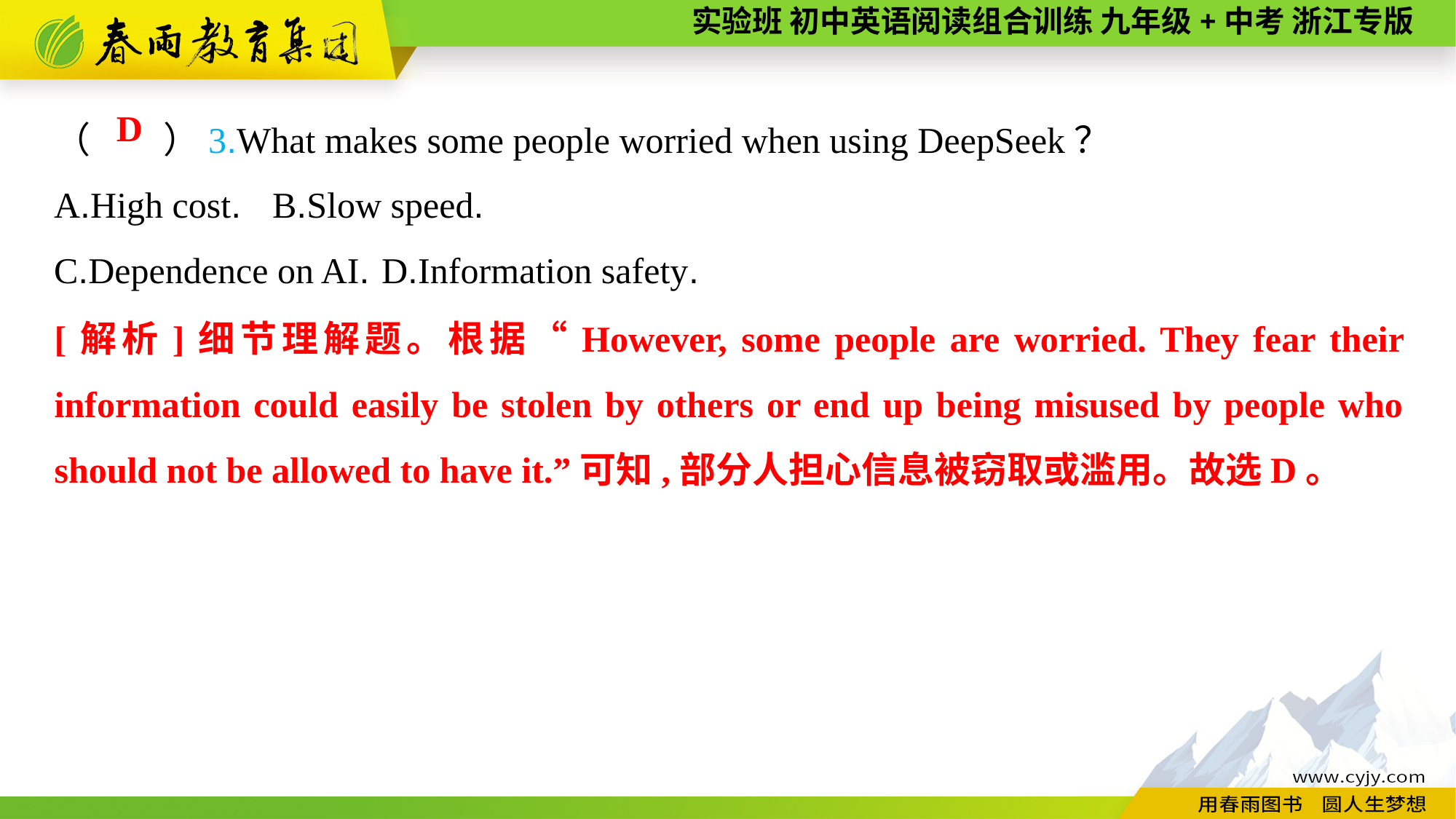

（　　）3.What makes some people worried when using DeepSeek？
A.High cost.	B.Slow speed.
C.Dependence on AI.	D.Information safety.
D
[解析]细节理解题。根据“However, some people are worried. They fear their information could easily be stolen by others or end up being misused by people who should not be allowed to have it.”可知,部分人担心信息被窃取或滥用。故选D。